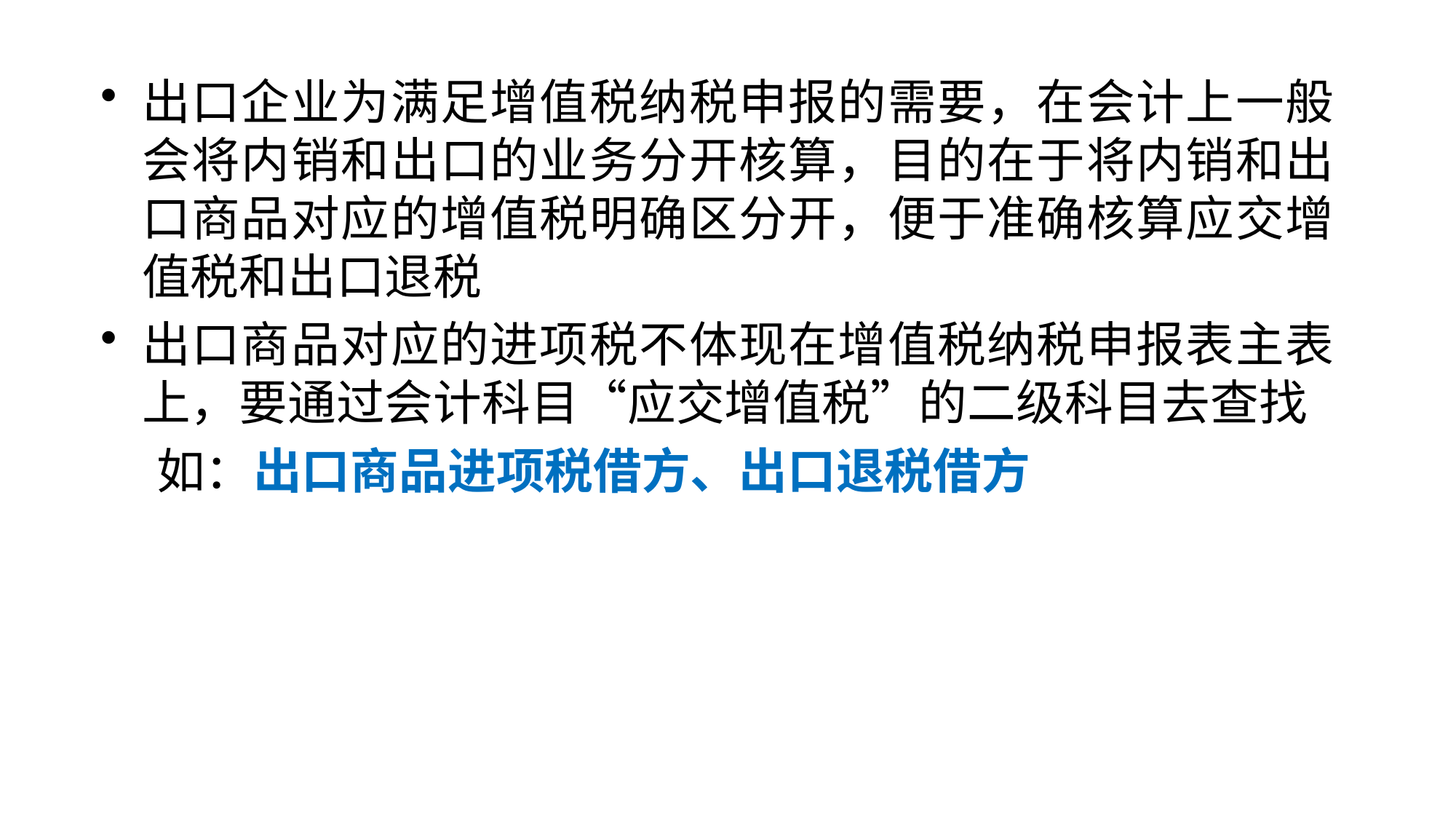

出口企业为满足增值税纳税申报的需要，在会计上一般会将内销和出口的业务分开核算，目的在于将内销和出口商品对应的增值税明确区分开，便于准确核算应交增值税和出口退税
出口商品对应的进项税不体现在增值税纳税申报表主表上，要通过会计科目“应交增值税”的二级科目去查找
    如：出口商品进项税借方、出口退税借方